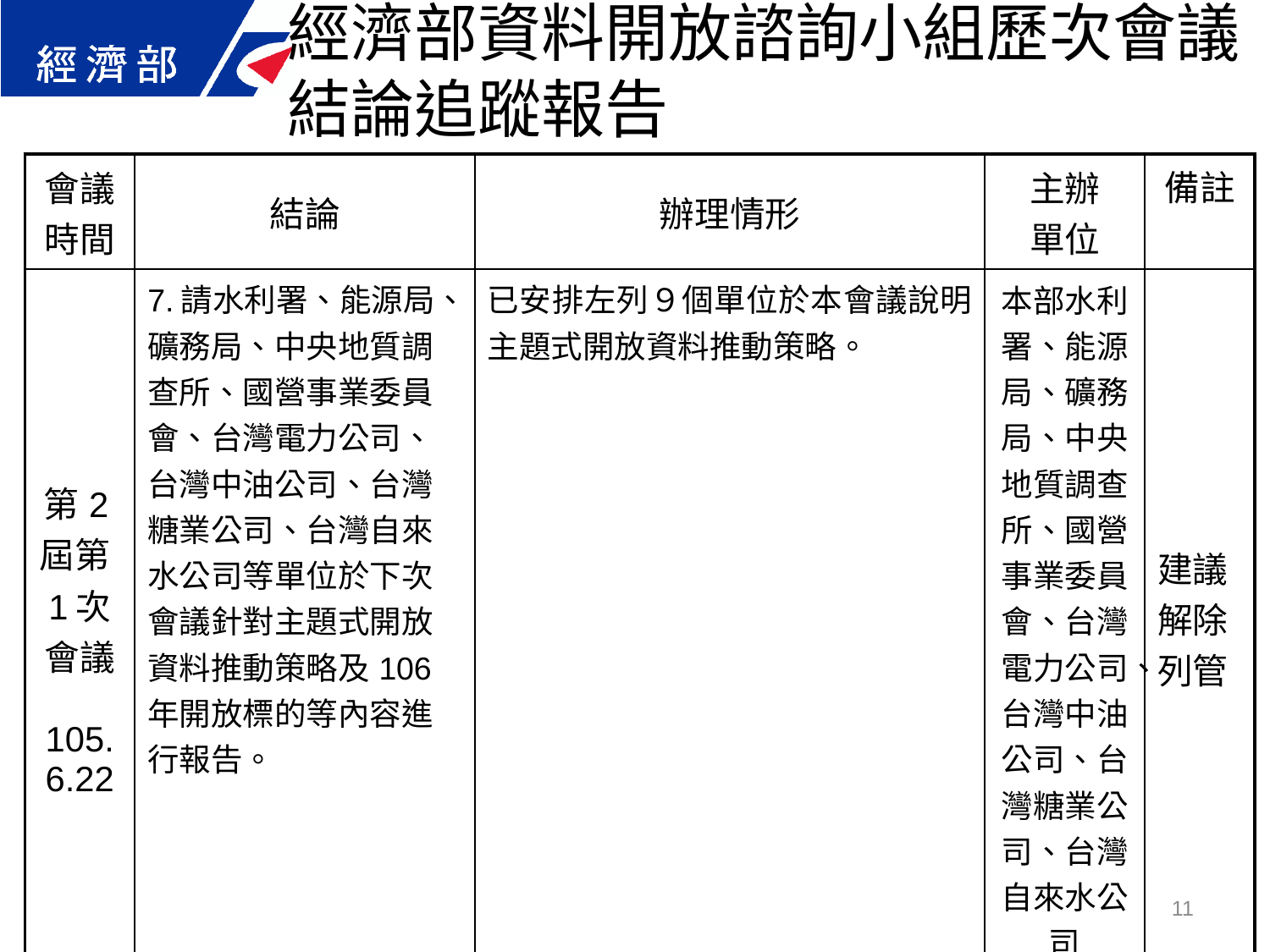

經濟部資料開放諮詢小組歷次會議結論追蹤報告
| 會議 時間 | 結論 | 辦理情形 | 主辦 單位 | 備註 |
| --- | --- | --- | --- | --- |
| 第2屆第1次 會議 105.6.22 | 7.請水利署、能源局、礦務局、中央地質調查所、國營事業委員會、台灣電力公司、台灣中油公司、台灣糖業公司、台灣自來水公司等單位於下次會議針對主題式開放資料推動策略及106年開放標的等內容進行報告。 | 已安排左列９個單位於本會議說明主題式開放資料推動策略。 | 本部水利署、能源局、礦務局、中央地質調查所、國營事業委員會、台灣電力公司、台灣中油公司、台灣糖業公司、台灣自來水公司 | 建議解除列管 |
11